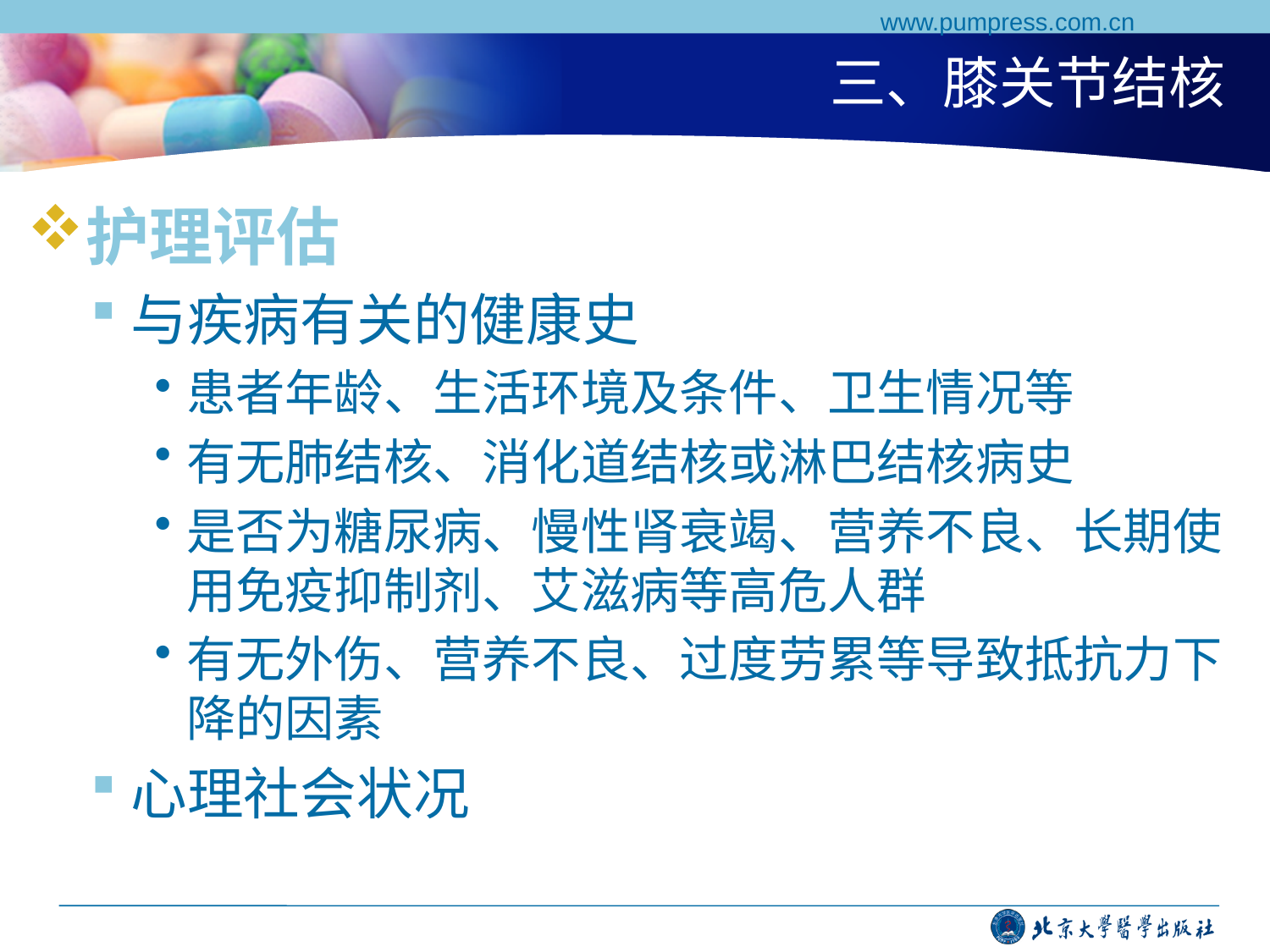

www.pumpress.com.cn
# 三、膝关节结核
护理评估
与疾病有关的健康史
患者年龄、生活环境及条件、卫生情况等
有无肺结核、消化道结核或淋巴结核病史
是否为糖尿病、慢性肾衰竭、营养不良、长期使用免疫抑制剂、艾滋病等高危人群
有无外伤、营养不良、过度劳累等导致抵抗力下降的因素
心理社会状况